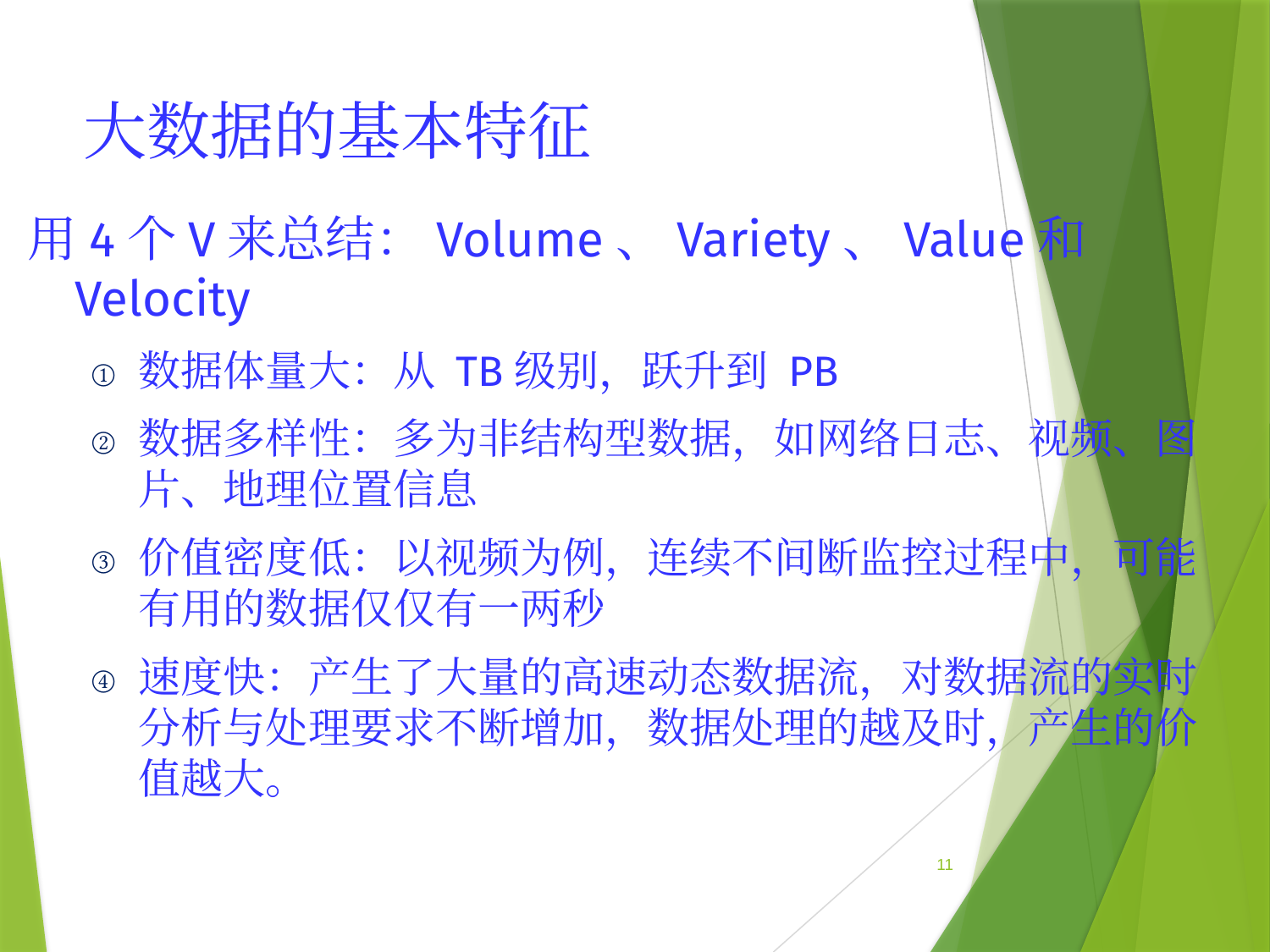

# 大数据的基本特征
用4个V来总结：Volume、Variety、Value和Velocity
数据体量大：从 TB级别，跃升到 PB
数据多样性：多为非结构型数据，如网络日志、视频、图片、地理位置信息
价值密度低：以视频为例，连续不间断监控过程中，可能有用的数据仅仅有一两秒
速度快：产生了大量的高速动态数据流，对数据流的实时分析与处理要求不断增加，数据处理的越及时，产生的价值越大。

11